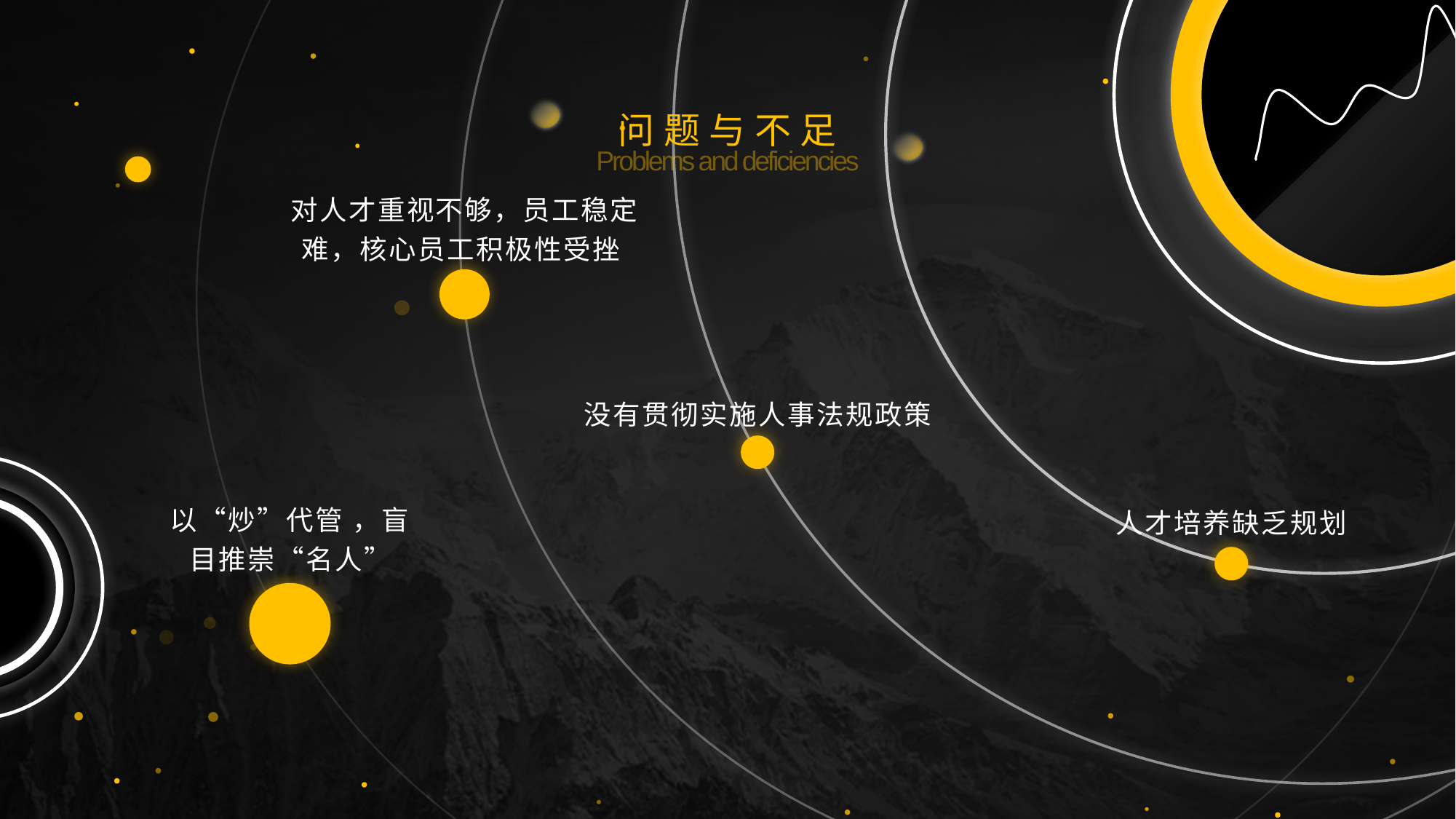

问题与不足

Problems and deficiencies

对人才重视不够，员工稳定难，核心员工积极性受挫

没有贯彻实施人事法规政策

以“炒”代管 ，盲目推崇“名人”
人才培养缺乏规划